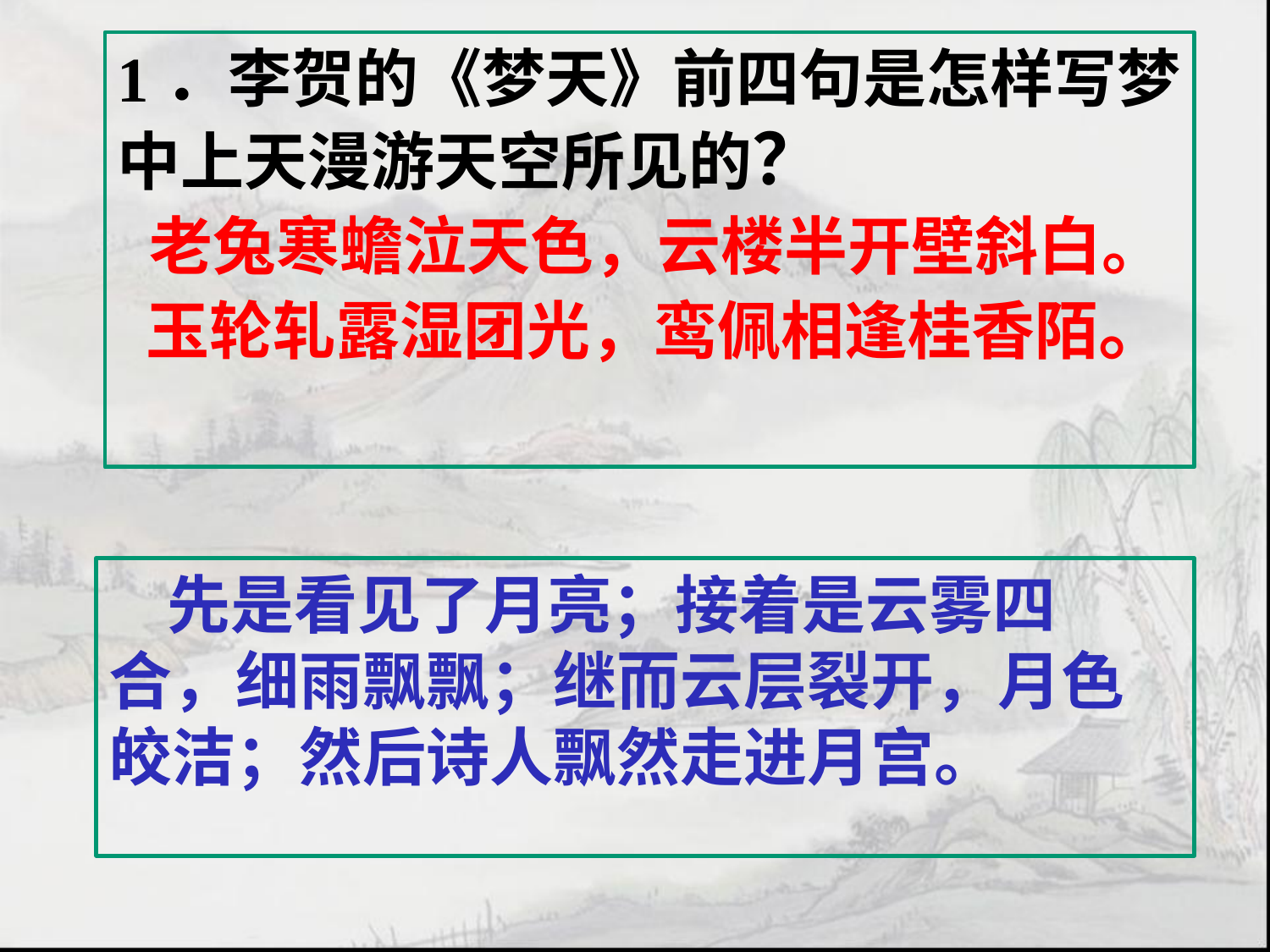

# 1．李贺的《梦天》前四句是怎样写梦中上天漫游天空所见的？ 老兔寒蟾泣天色，云楼半开壁斜白。 玉轮轧露湿团光，鸾佩相逢桂香陌。
   先是看见了月亮；接着是云雾四合，细雨飘飘；继而云层裂开，月色皎洁；然后诗人飘然走进月宫。